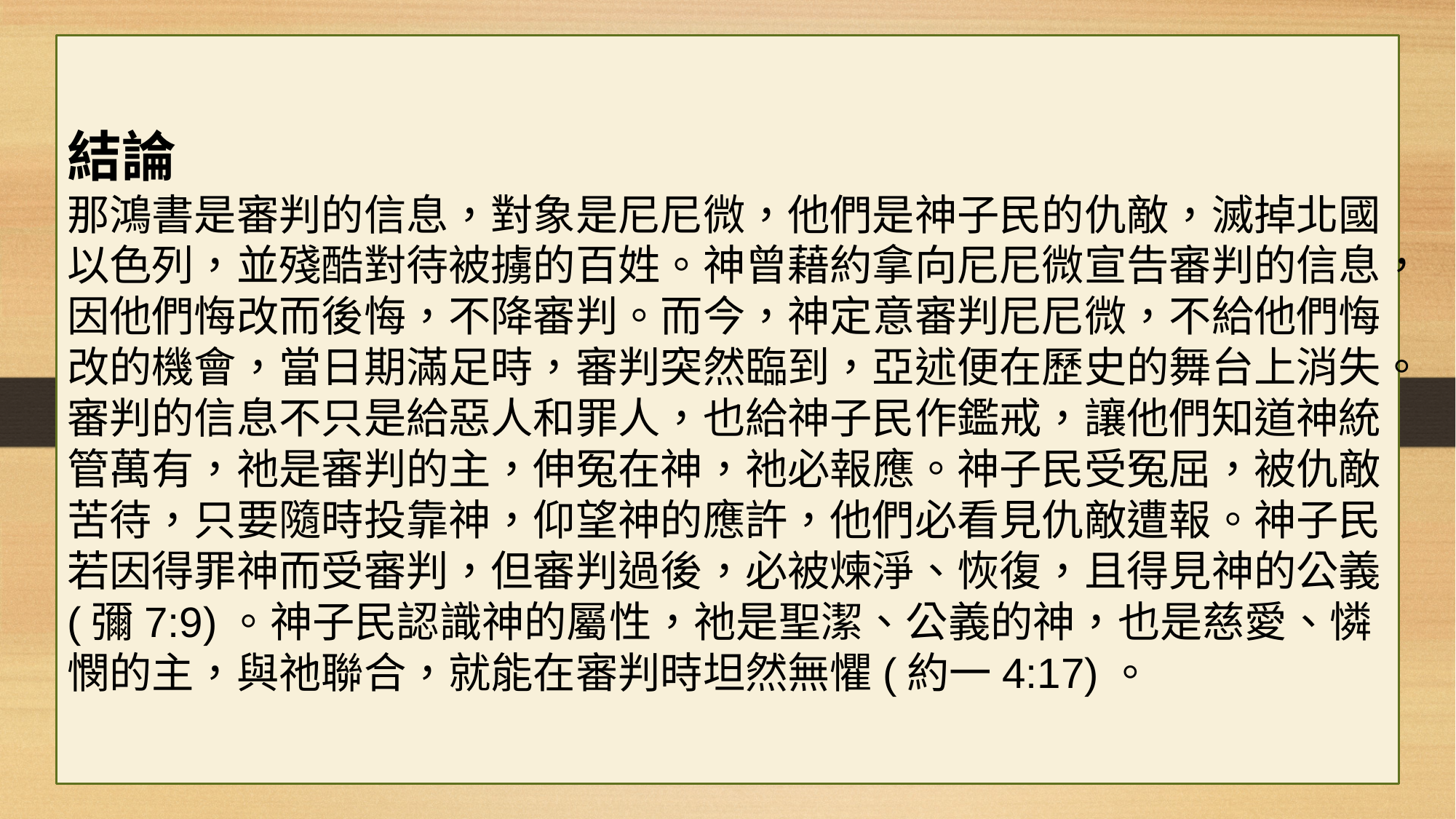

結論
那鴻書是審判的信息，對象是尼尼微，他們是神子民的仇敵，滅掉北國以色列，並殘酷對待被擄的百姓。神曾藉約拿向尼尼微宣告審判的信息，因他們悔改而後悔，不降審判。而今，神定意審判尼尼微，不給他們悔改的機會，當日期滿足時，審判突然臨到，亞述便在歷史的舞台上消失。審判的信息不只是給惡人和罪人，也給神子民作鑑戒，讓他們知道神統管萬有，祂是審判的主，伸冤在神，祂必報應。神子民受冤屈，被仇敵苦待，只要隨時投靠神，仰望神的應許，他們必看見仇敵遭報。神子民若因得罪神而受審判，但審判過後，必被煉淨、恢復，且得見神的公義(彌7:9)。神子民認識神的屬性，祂是聖潔、公義的神，也是慈愛、憐憫的主，與祂聯合，就能在審判時坦然無懼(約一4:17)。
#